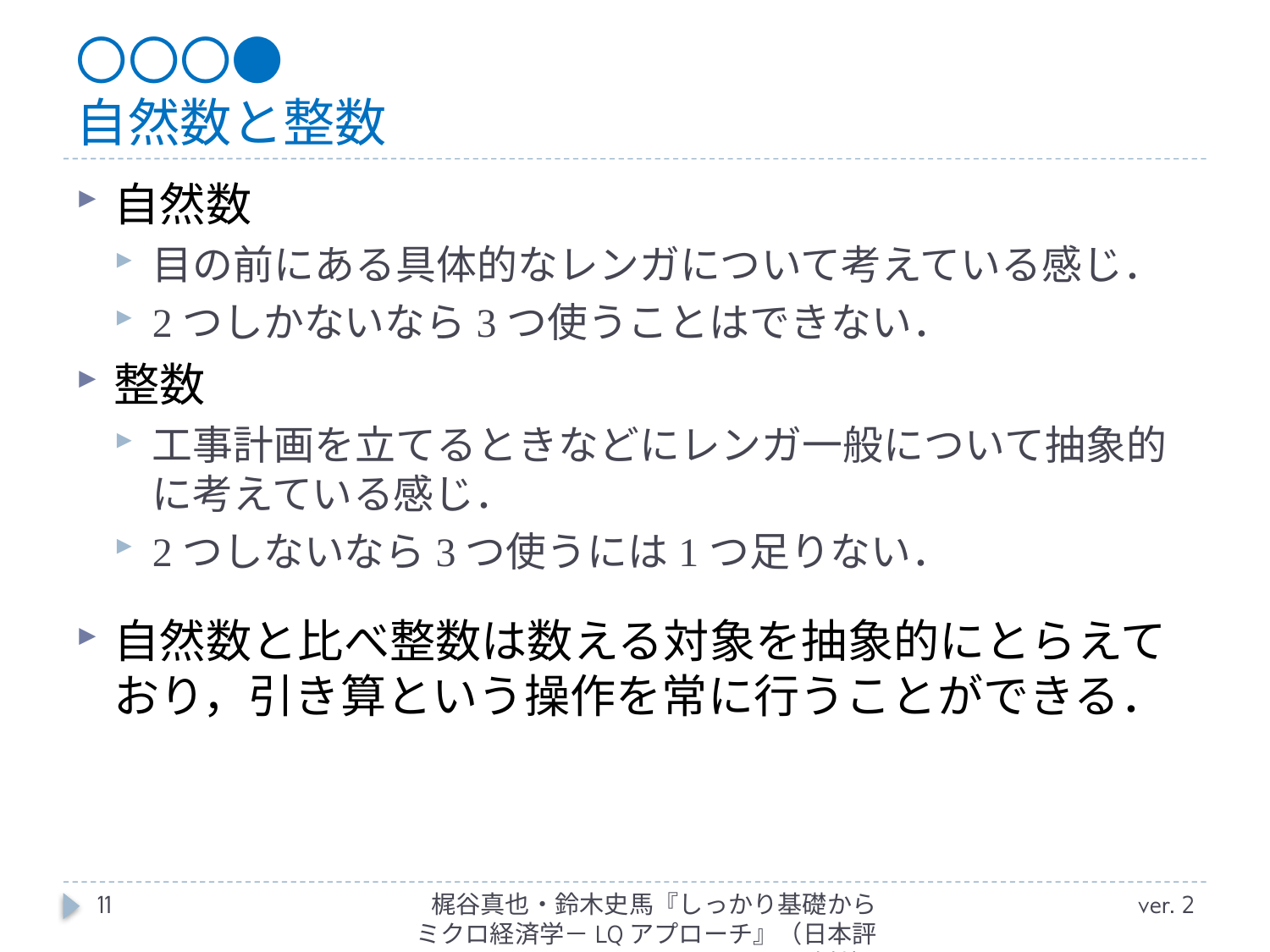

# 〇〇〇● 自然数と整数
自然数
目の前にある具体的なレンガについて考えている感じ．
2つしかないなら3つ使うことはできない．
整数
工事計画を立てるときなどにレンガ一般について抽象的に考えている感じ．
2つしないなら3つ使うには1つ足りない．

自然数と比べ整数は数える対象を抽象的にとらえており，引き算という操作を常に行うことができる．
11
梶谷真也・鈴木史馬『しっかり基礎からミクロ経済学－LQアプローチ』（日本評論社）
ver. 2